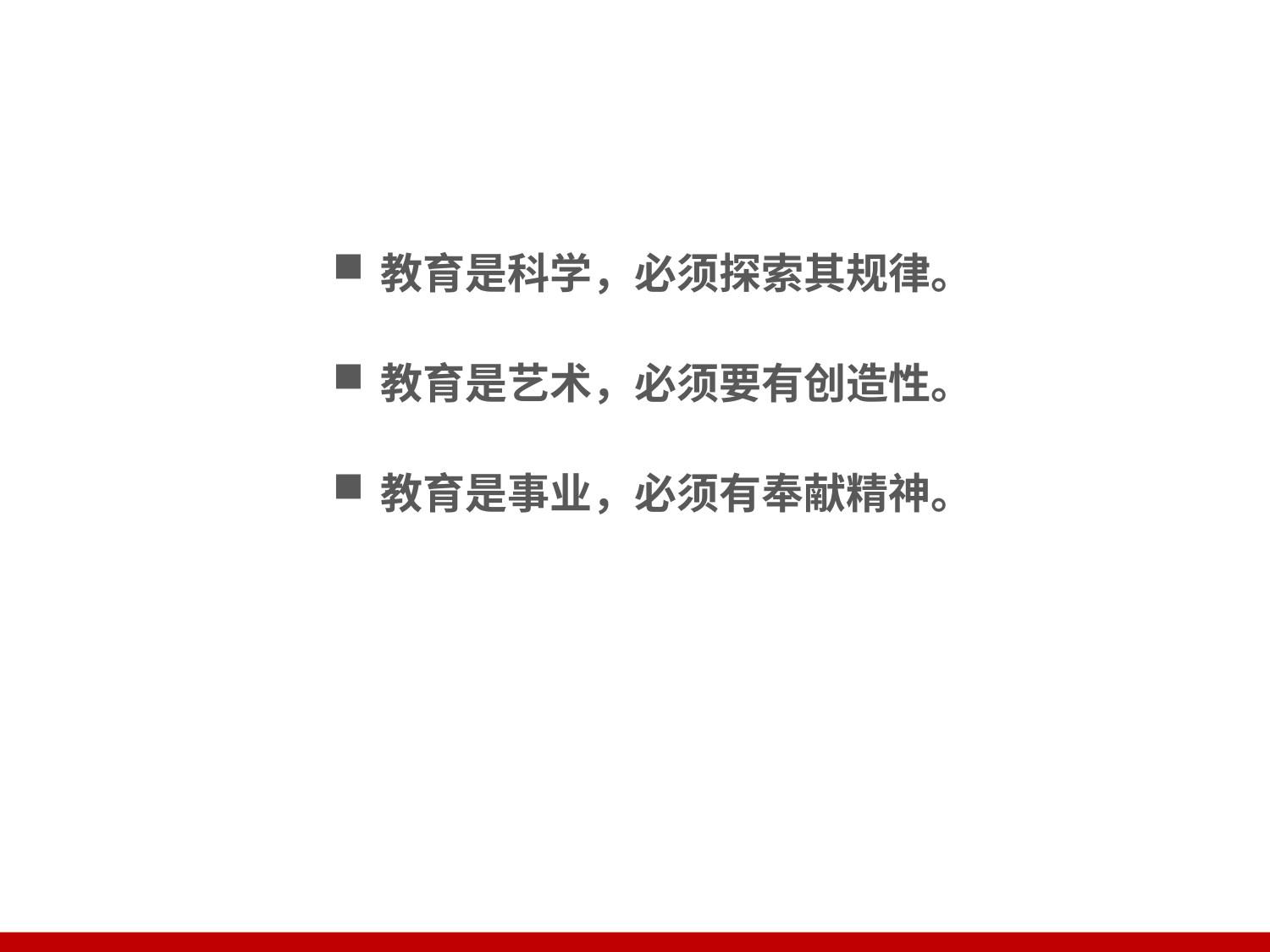

#
教育是科学，必须探索其规律。
教育是艺术，必须要有创造性。
教育是事业，必须有奉献精神。